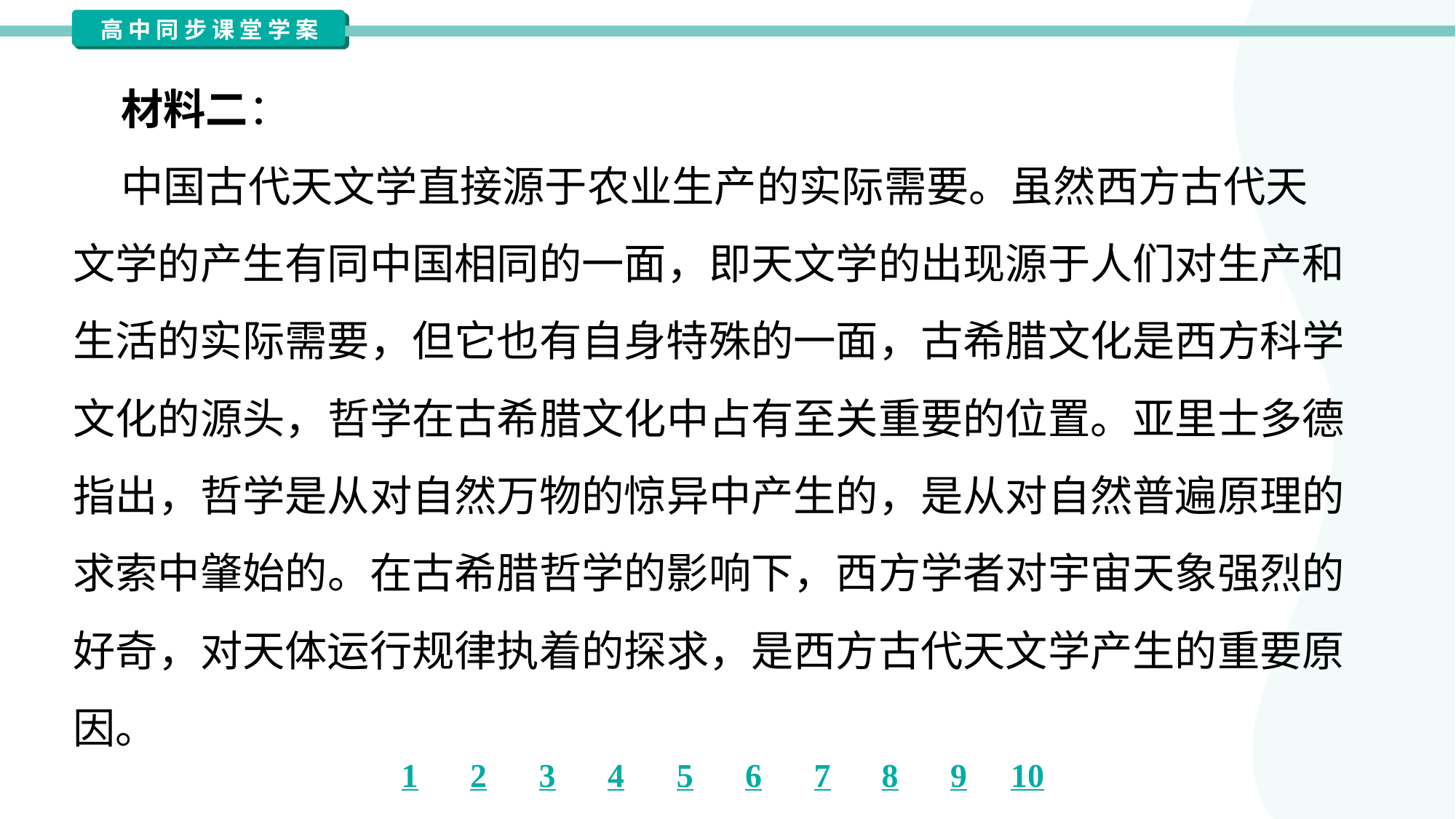

材料二：
    中国古代天文学直接源于农业生产的实际需要。虽然西方古代天
文学的产生有同中国相同的一面，即天文学的出现源于人们对生产和
生活的实际需要，但它也有自身特殊的一面，古希腊文化是西方科学
文化的源头，哲学在古希腊文化中占有至关重要的位置。亚里士多德
指出，哲学是从对自然万物的惊异中产生的，是从对自然普遍原理的
求索中肇始的。在古希腊哲学的影响下，西方学者对宇宙天象强烈的
好奇，对天体运行规律执着的探求，是西方古代天文学产生的重要原
因。